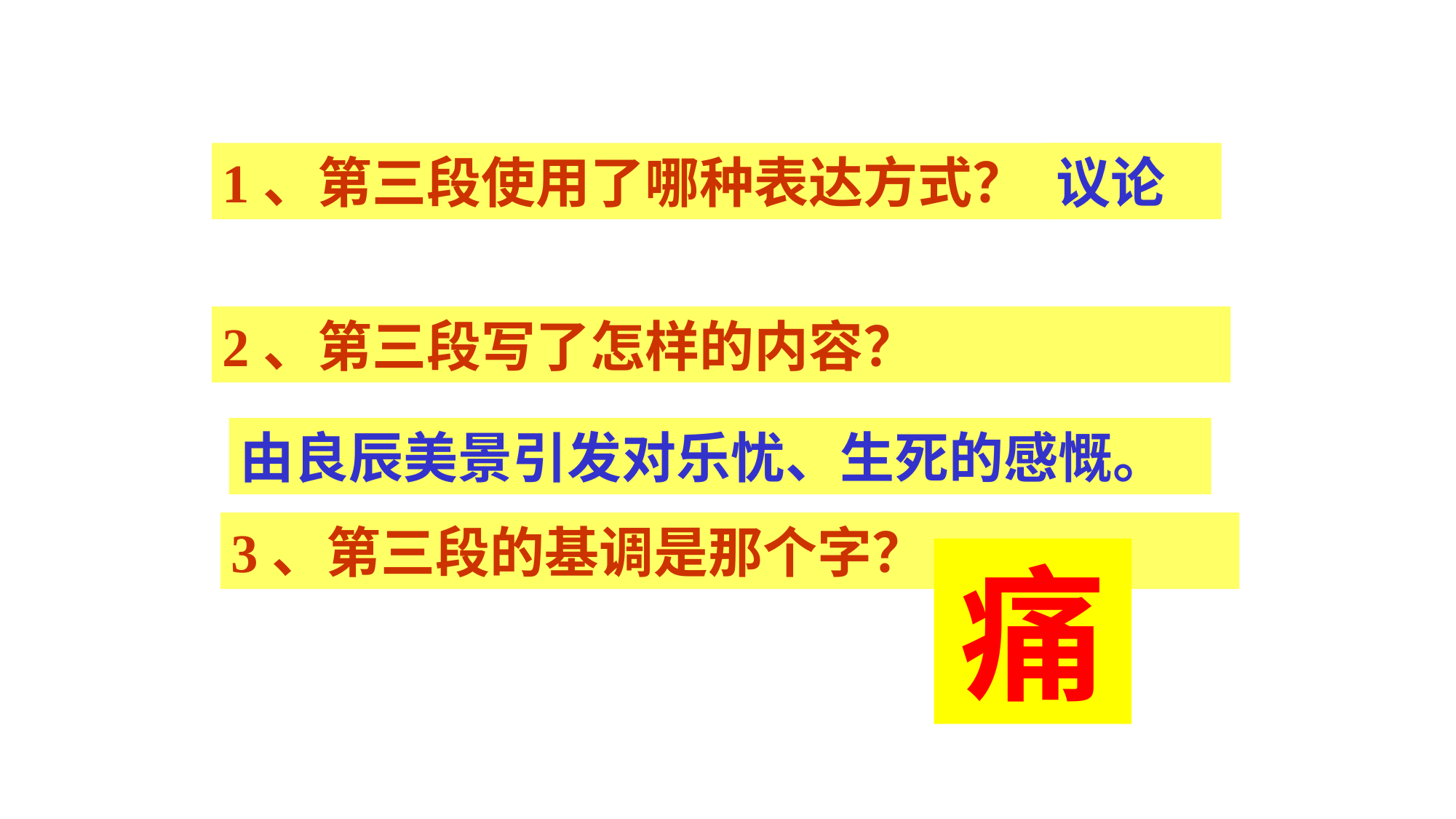

1、第三段使用了哪种表达方式？
议论
2、第三段写了怎样的内容？
由良辰美景引发对乐忧、生死的感慨。
3、第三段的基调是那个字？
痛